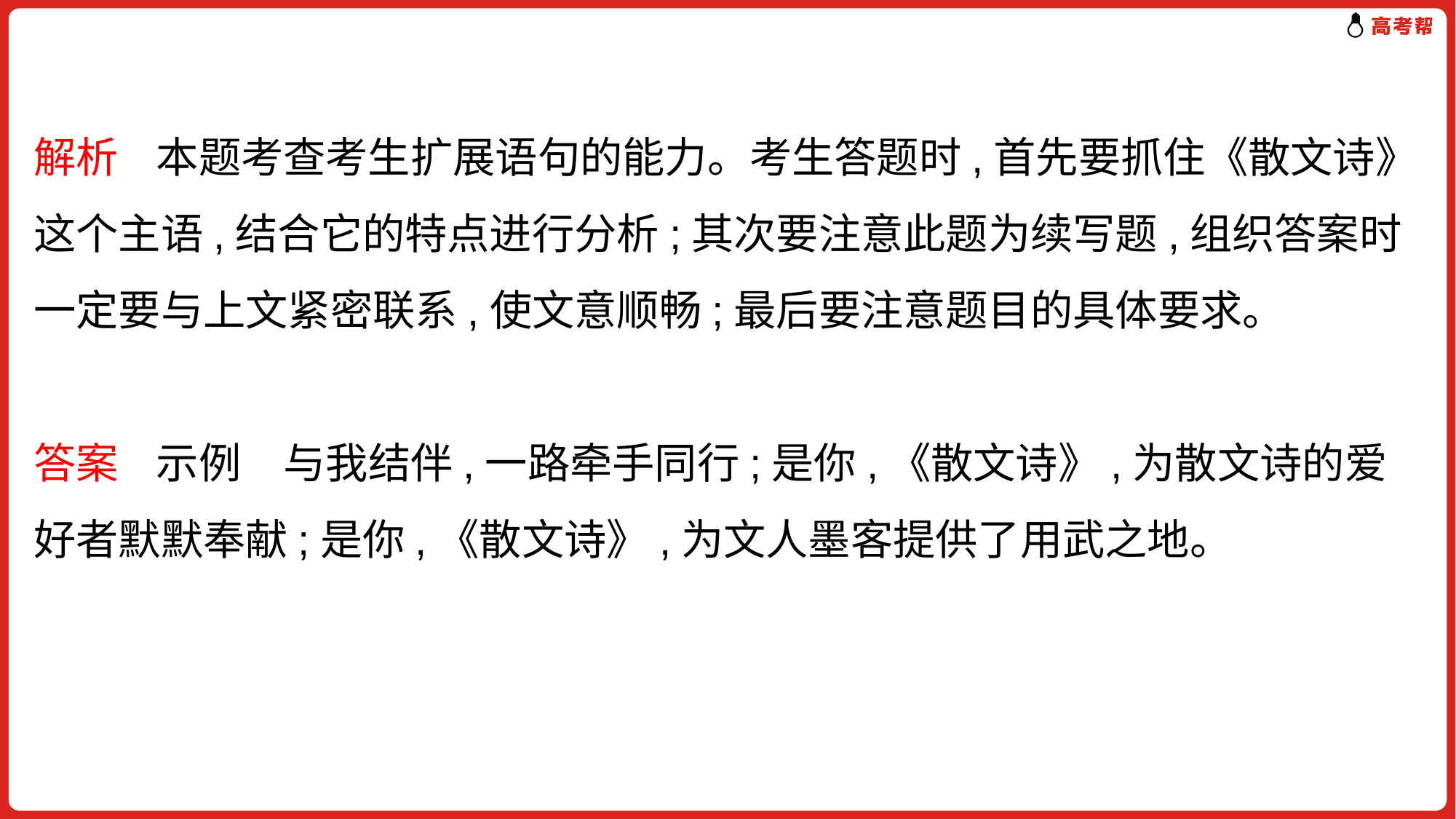

解析    本题考查考生扩展语句的能力。考生答题时,首先要抓住《散文诗》这个主语,结合它的特点进行分析;其次要注意此题为续写题,组织答案时一定要与上文紧密联系,使文意顺畅;最后要注意题目的具体要求。

答案    示例　与我结伴,一路牵手同行;是你,《散文诗》,为散文诗的爱好者默默奉献;是你,《散文诗》,为文人墨客提供了用武之地。